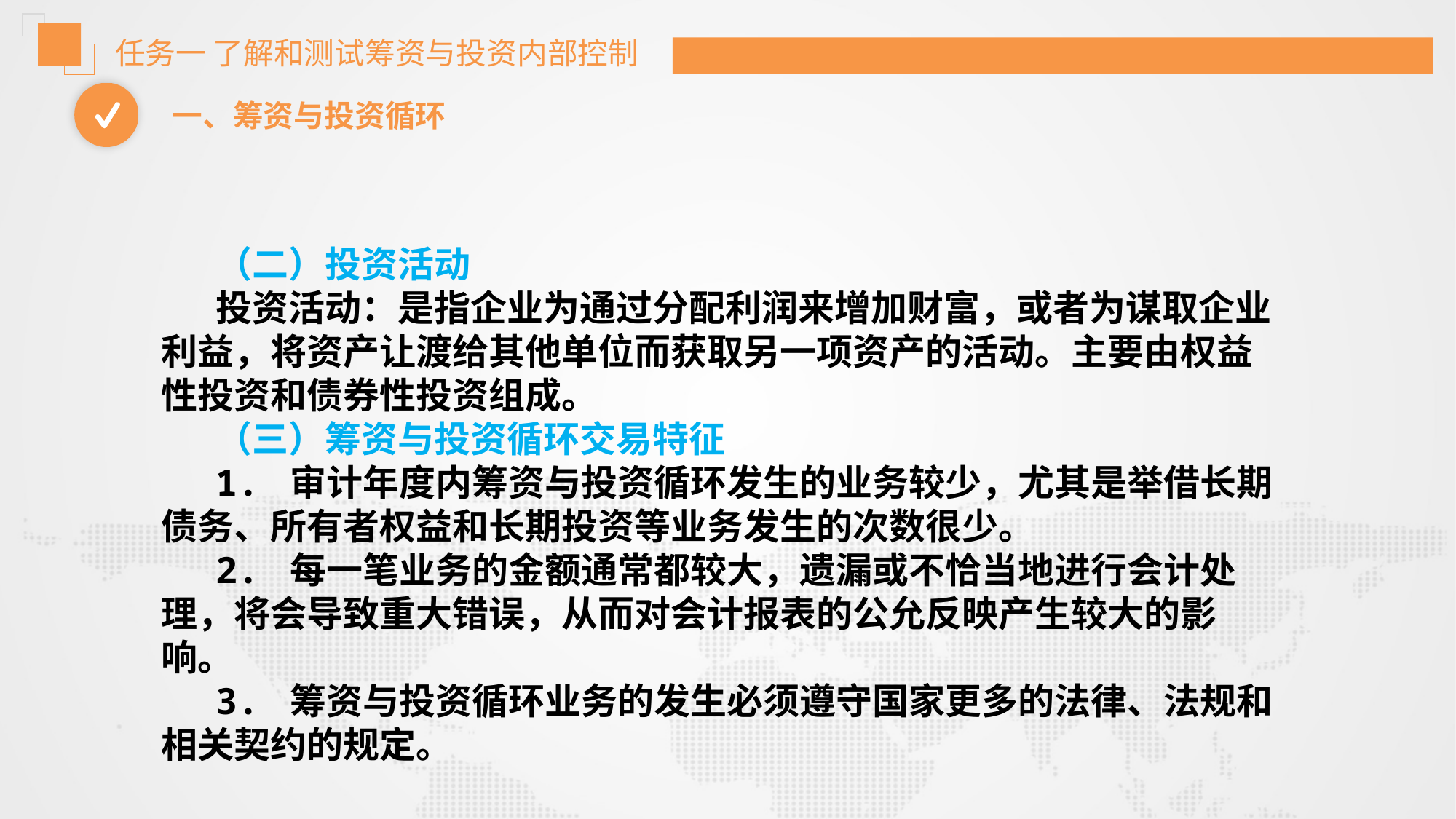

任务一 了解和测试筹资与投资内部控制

一、筹资与投资循环
（二）投资活动
投资活动：是指企业为通过分配利润来增加财富，或者为谋取企业利益，将资产让渡给其他单位而获取另一项资产的活动。主要由权益性投资和债券性投资组成。
（三）筹资与投资循环交易特征
1. 审计年度内筹资与投资循环发生的业务较少，尤其是举借长期债务、所有者权益和长期投资等业务发生的次数很少。
2. 每一笔业务的金额通常都较大，遗漏或不恰当地进行会计处理，将会导致重大错误，从而对会计报表的公允反映产生较大的影响。
3. 筹资与投资循环业务的发生必须遵守国家更多的法律、法规和相关契约的规定。